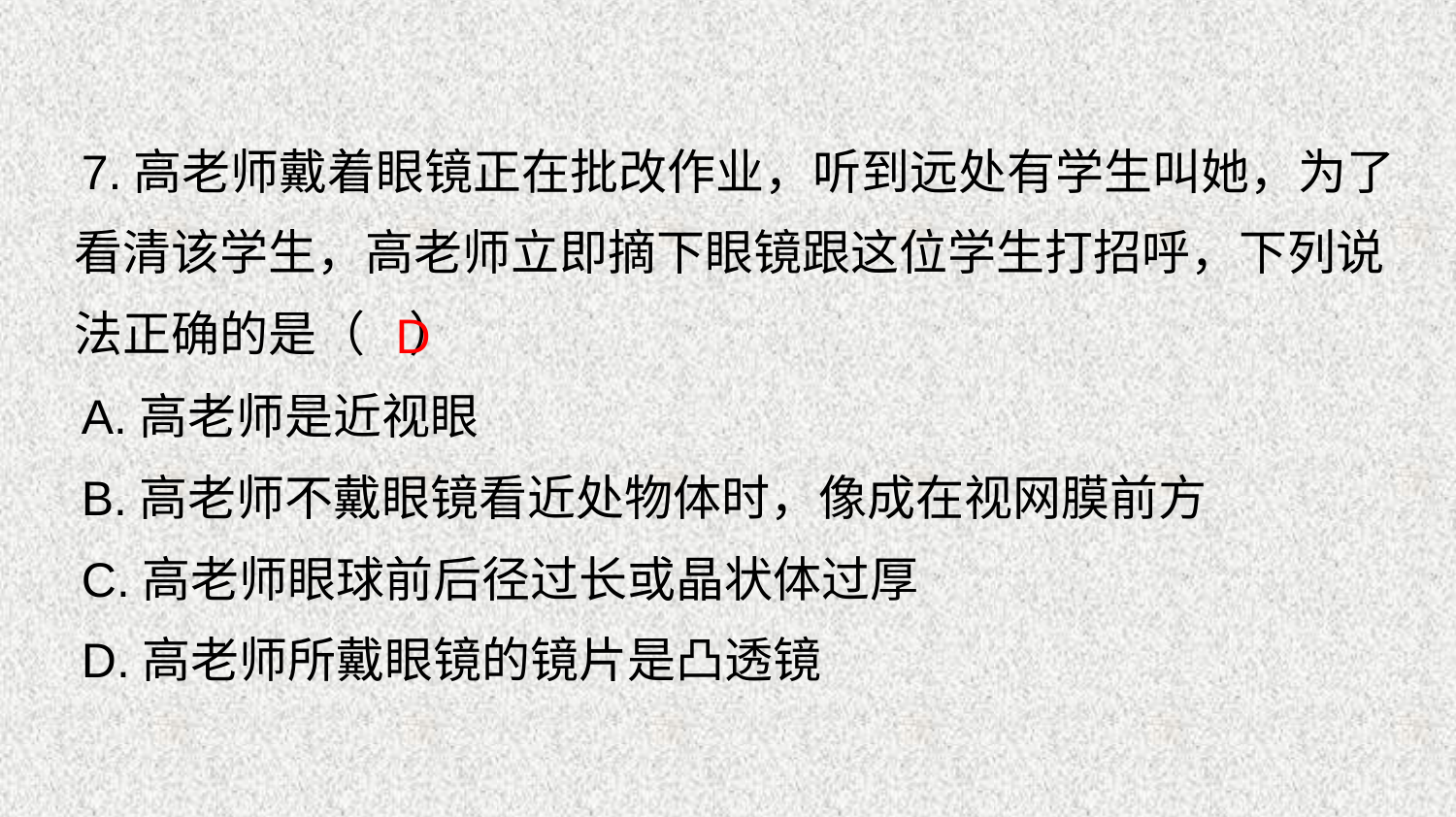

7.高老师戴着眼镜正在批改作业，听到远处有学生叫她，为了看清该学生，高老师立即摘下眼镜跟这位学生打招呼，下列说法正确的是（    ）
A.高老师是近视眼
B.高老师不戴眼镜看近处物体时，像成在视网膜前方
C.高老师眼球前后径过长或晶状体过厚
D.高老师所戴眼镜的镜片是凸透镜
D